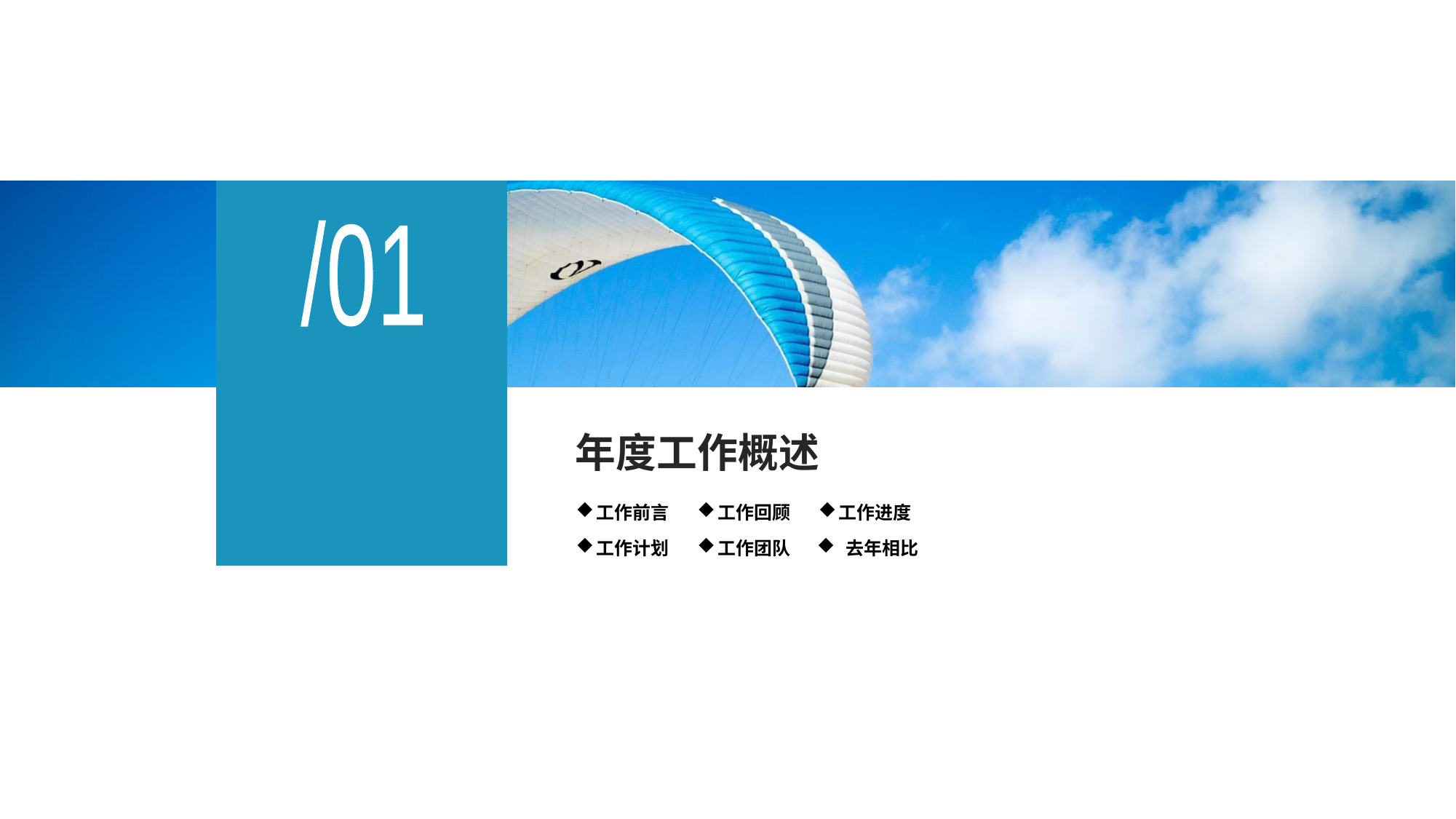

/01
年度工作概述
工作前言
工作回顾
工作进度
工作计划
工作团队
 去年相比